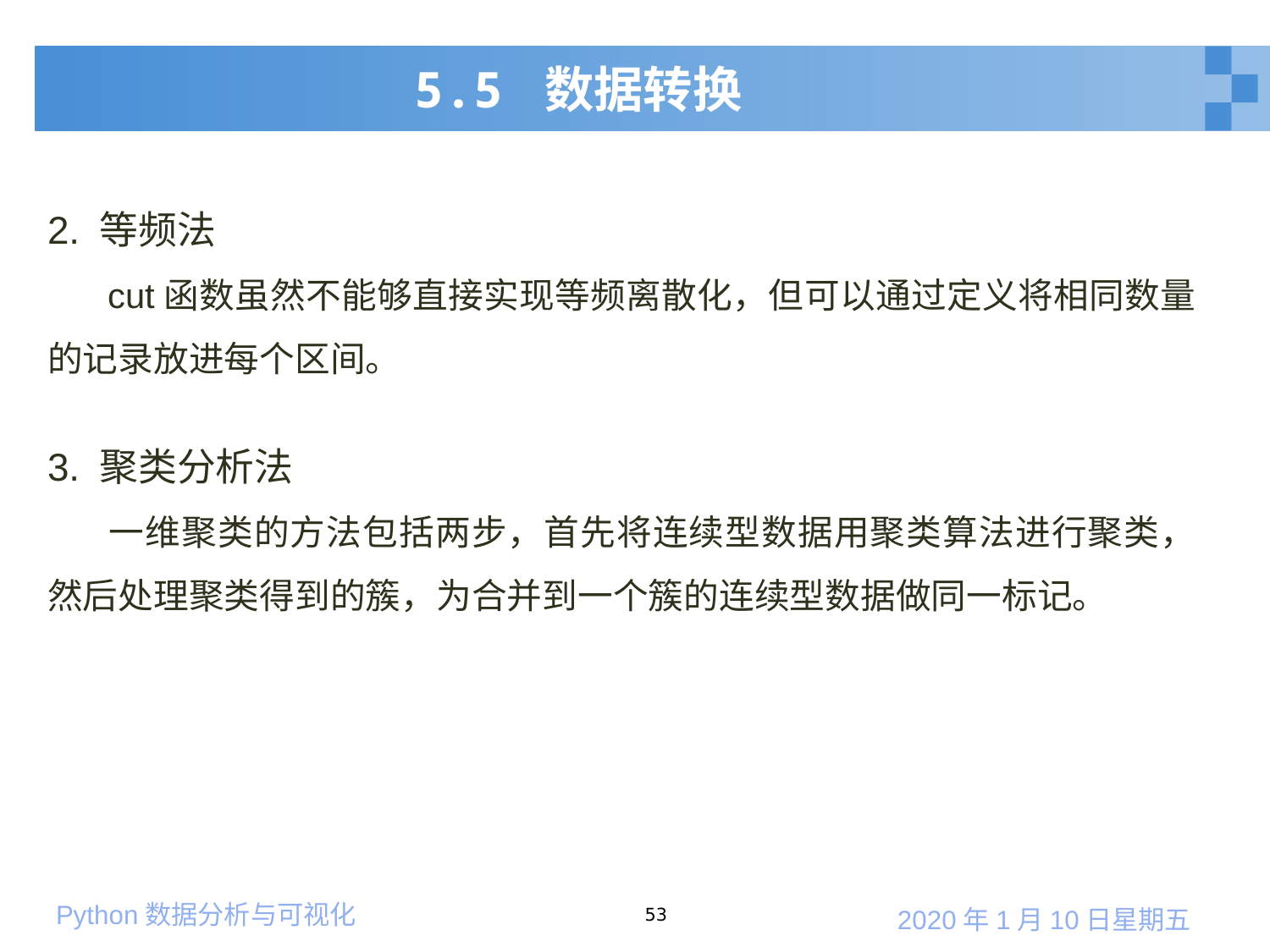

# 5.5 数据转换
2. 等频法
      cut函数虽然不能够直接实现等频离散化，但可以通过定义将相同数量的记录放进每个区间。

3. 聚类分析法
      一维聚类的方法包括两步，首先将连续型数据用聚类算法进行聚类，然后处理聚类得到的簇，为合并到一个簇的连续型数据做同一标记。

53
2020年1月10日星期五